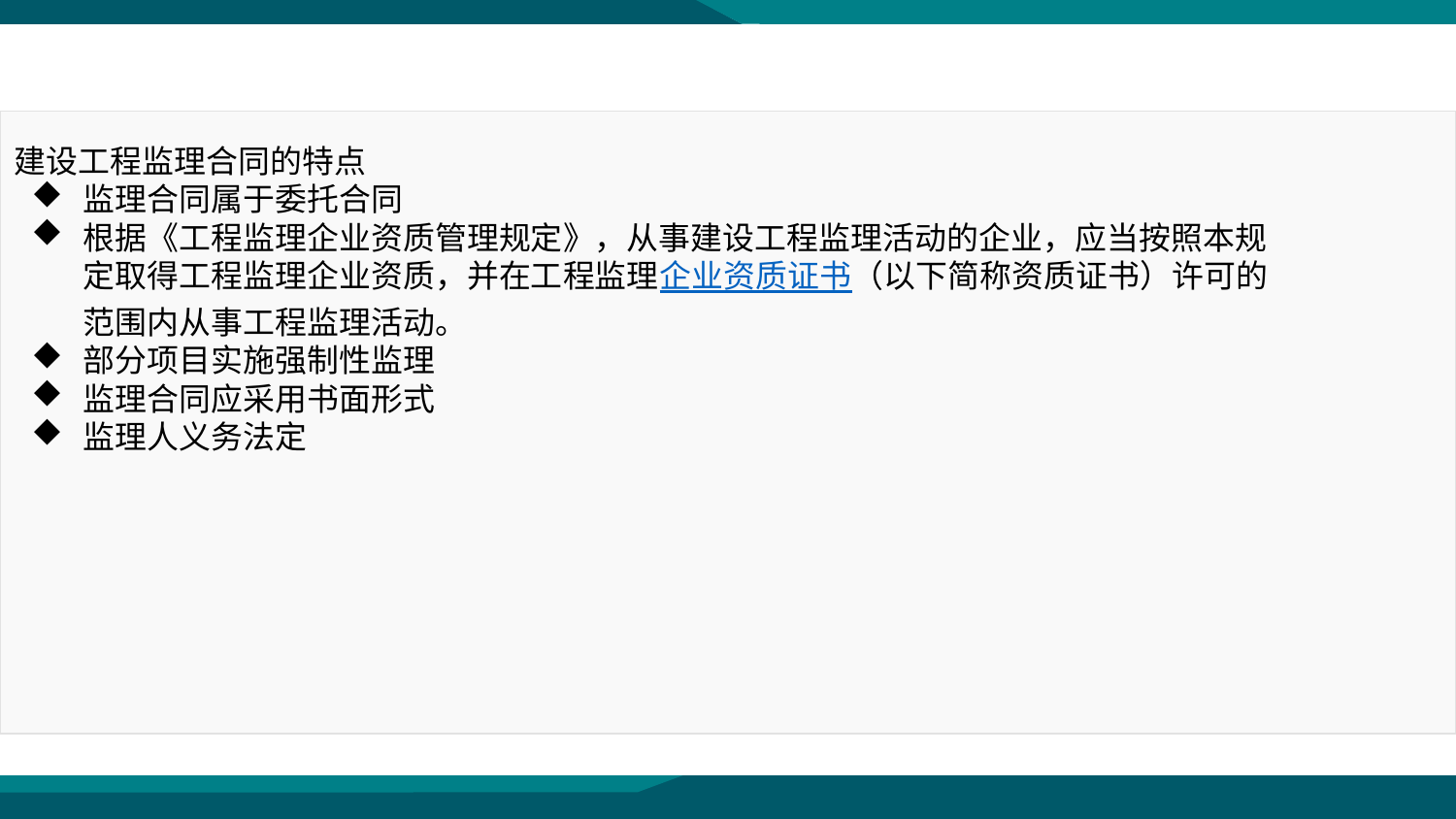

建设工程监理合同的特点
监理合同属于委托合同
根据《工程监理企业资质管理规定》，从事建设工程监理活动的企业，应当按照本规定取得工程监理企业资质，并在工程监理企业资质证书（以下简称资质证书）许可的范围内从事工程监理活动。
部分项目实施强制性监理
监理合同应采用书面形式
监理人义务法定